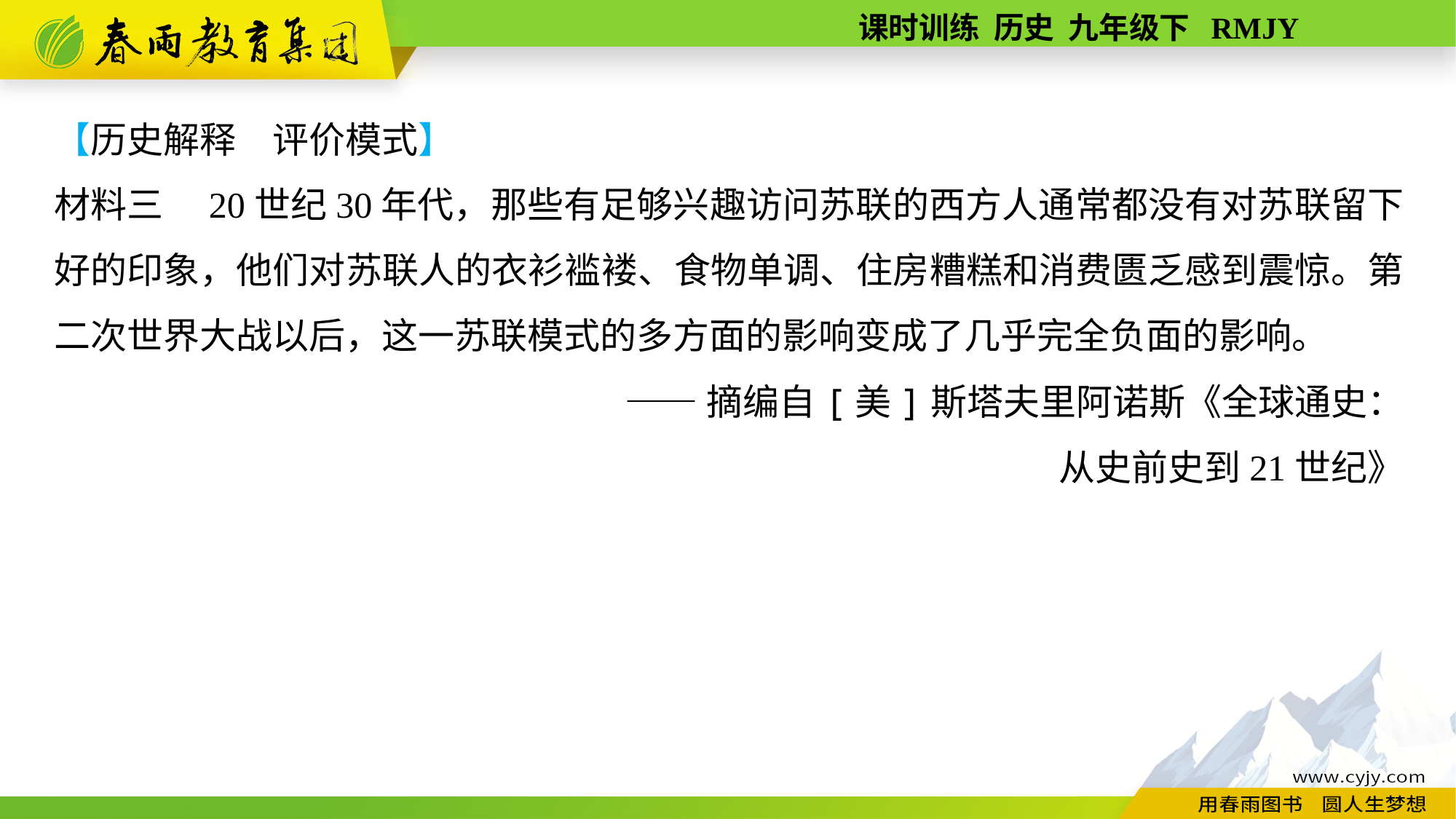

【历史解释　评价模式】
材料三　20世纪30年代，那些有足够兴趣访问苏联的西方人通常都没有对苏联留下好的印象，他们对苏联人的衣衫褴褛、食物单调、住房糟糕和消费匮乏感到震惊。第二次世界大战以后，这一苏联模式的多方面的影响变成了几乎完全负面的影响。
——摘编自[美]斯塔夫里阿诺斯《全球通史：
从史前史到21世纪》